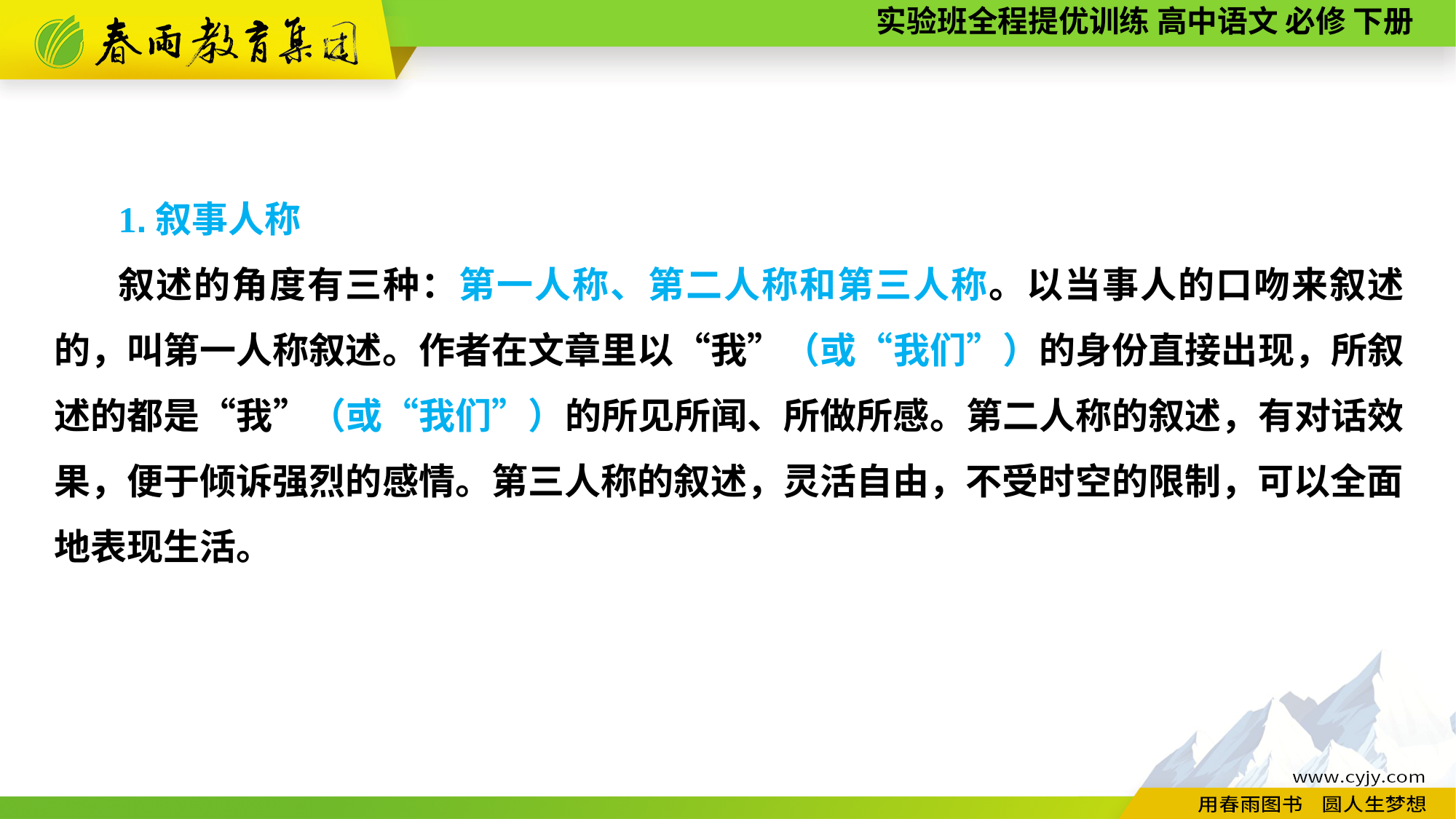

1.叙事人称
叙述的角度有三种：第一人称、第二人称和第三人称。以当事人的口吻来叙述的，叫第一人称叙述。作者在文章里以“我”（或“我们”）的身份直接出现，所叙述的都是“我”（或“我们”）的所见所闻、所做所感。第二人称的叙述，有对话效果，便于倾诉强烈的感情。第三人称的叙述，灵活自由，不受时空的限制，可以全面地表现生活。